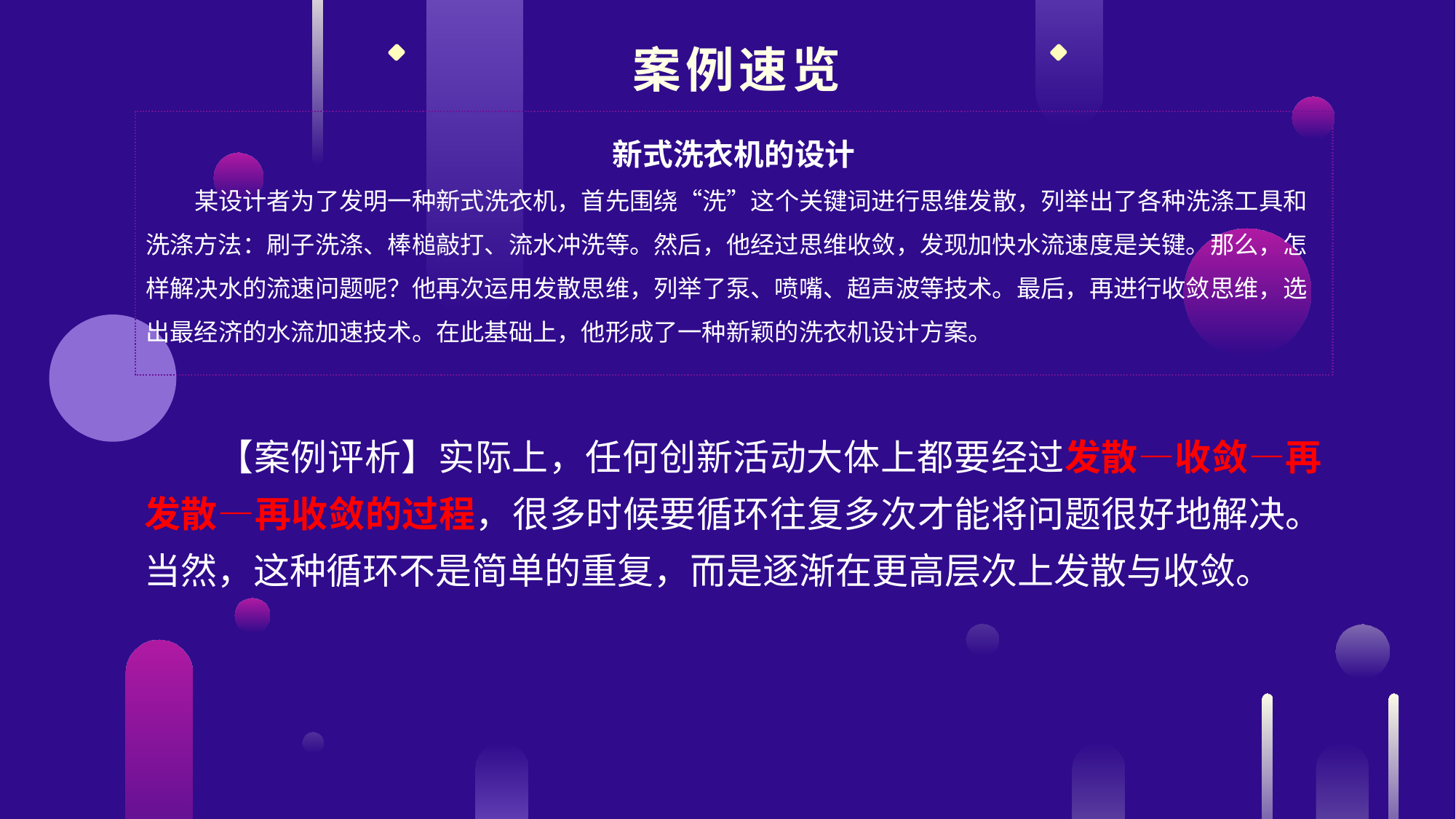

案例速览

新式洗衣机的设计
某设计者为了发明一种新式洗衣机，首先围绕“洗”这个关键词进行思维发散，列举出了各种洗涤工具和洗涤方法：刷子洗涤、棒槌敲打、流水冲洗等。然后，他经过思维收敛，发现加快水流速度是关键。那么，怎样解决水的流速问题呢？他再次运用发散思维，列举了泵、喷嘴、超声波等技术。最后，再进行收敛思维，选出最经济的水流加速技术。在此基础上，他形成了一种新颖的洗衣机设计方案。

【案例评析】实际上，任何创新活动大体上都要经过发散—收敛—再发散—再收敛的过程，很多时候要循环往复多次才能将问题很好地解决。当然，这种循环不是简单的重复，而是逐渐在更高层次上发散与收敛。